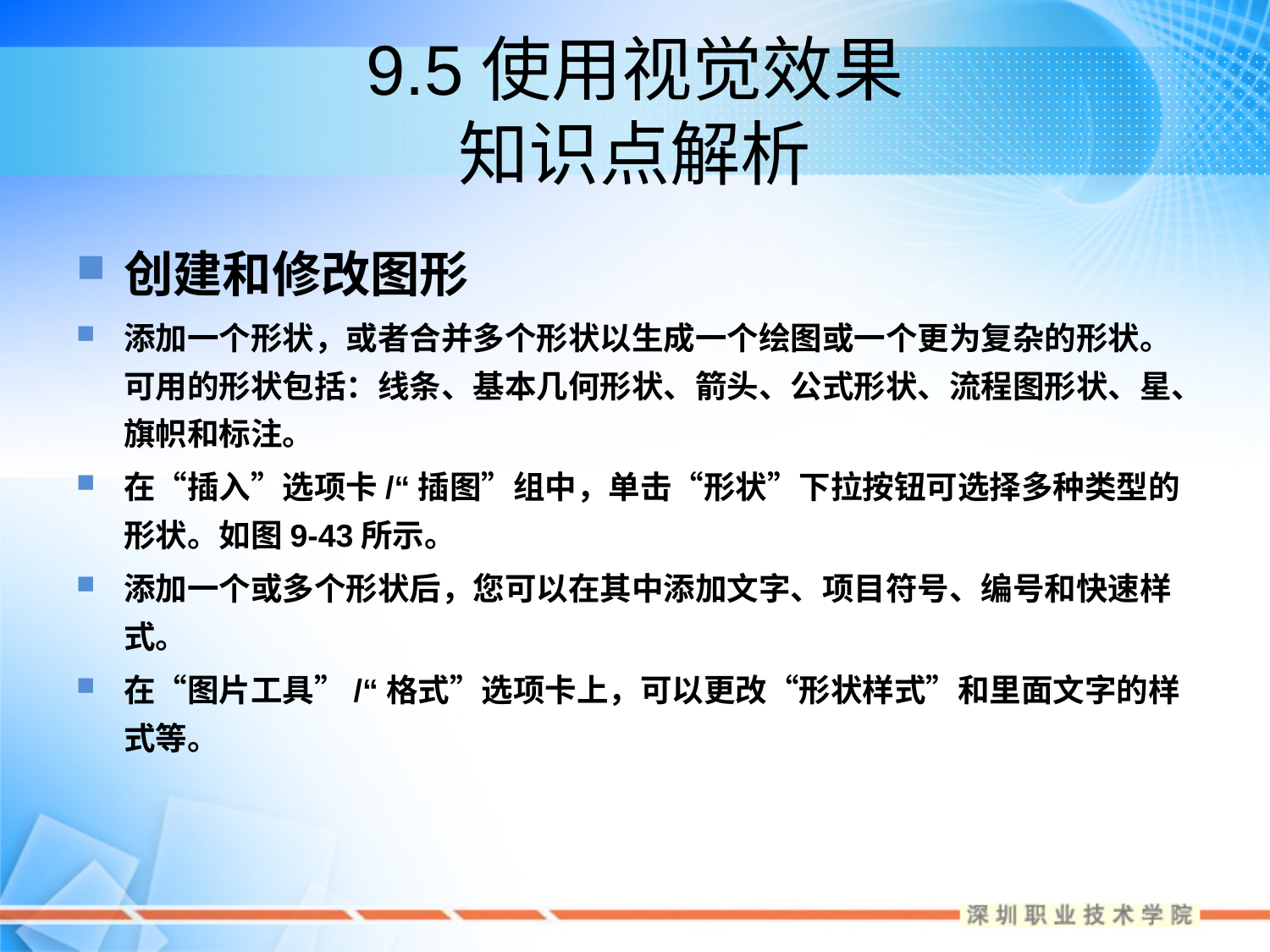

# 9.5使用视觉效果 知识点解析
创建和修改图形
添加一个形状，或者合并多个形状以生成一个绘图或一个更为复杂的形状。可用的形状包括：线条、基本几何形状、箭头、公式形状、流程图形状、星、旗帜和标注。
在“插入”选项卡/“插图”组中，单击“形状”下拉按钮可选择多种类型的形状。如图9-43所示。
添加一个或多个形状后，您可以在其中添加文字、项目符号、编号和快速样式。
在“图片工具”/“格式”选项卡上，可以更改“形状样式”和里面文字的样式等。